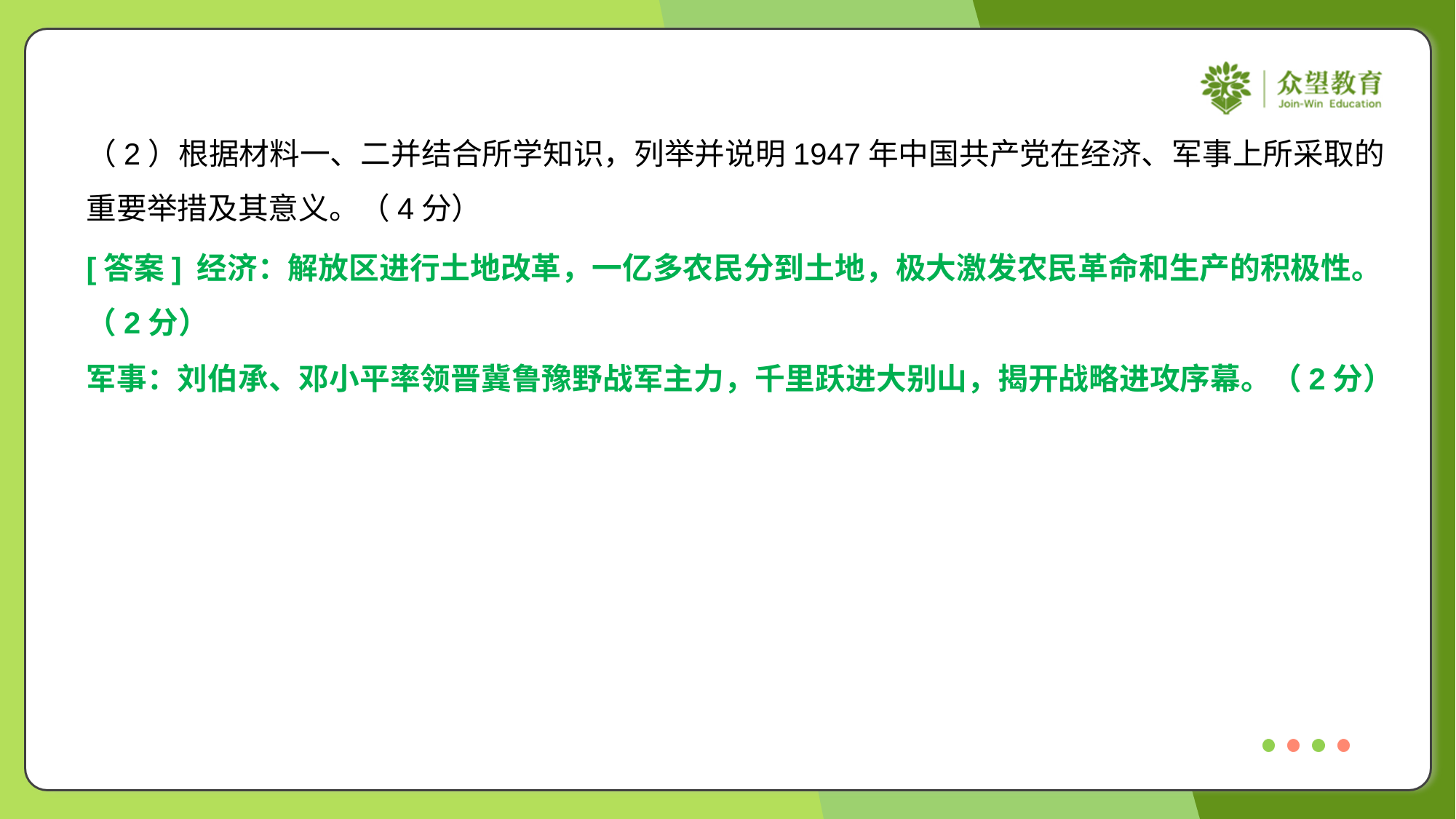

（2）根据材料一、二并结合所学知识，列举并说明1947年中国共产党在经济、军事上所采取的
重要举措及其意义。（4分）
[答案] 经济：解放区进行土地改革，一亿多农民分到土地，极大激发农民革命和生产的积极性。
（2分）
军事：刘伯承、邓小平率领晋冀鲁豫野战军主力，千里跃进大别山，揭开战略进攻序幕。（2分）